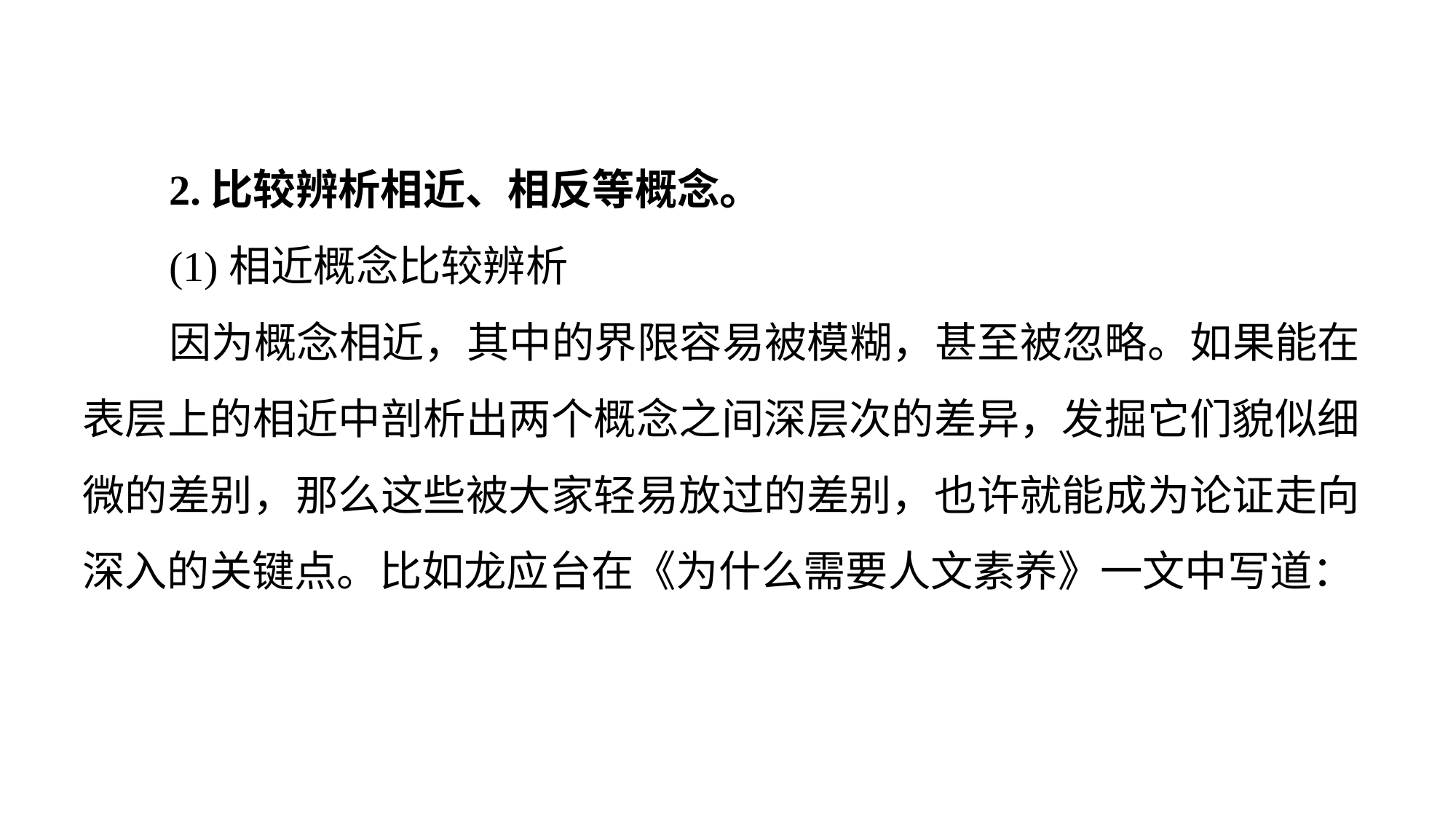

2.比较辨析相近、相反等概念。
(1)相近概念比较辨析
因为概念相近，其中的界限容易被模糊，甚至被忽略。如果能在表层上的相近中剖析出两个概念之间深层次的差异，发掘它们貌似细微的差别，那么这些被大家轻易放过的差别，也许就能成为论证走向深入的关键点。比如龙应台在《为什么需要人文素养》一文中写道：